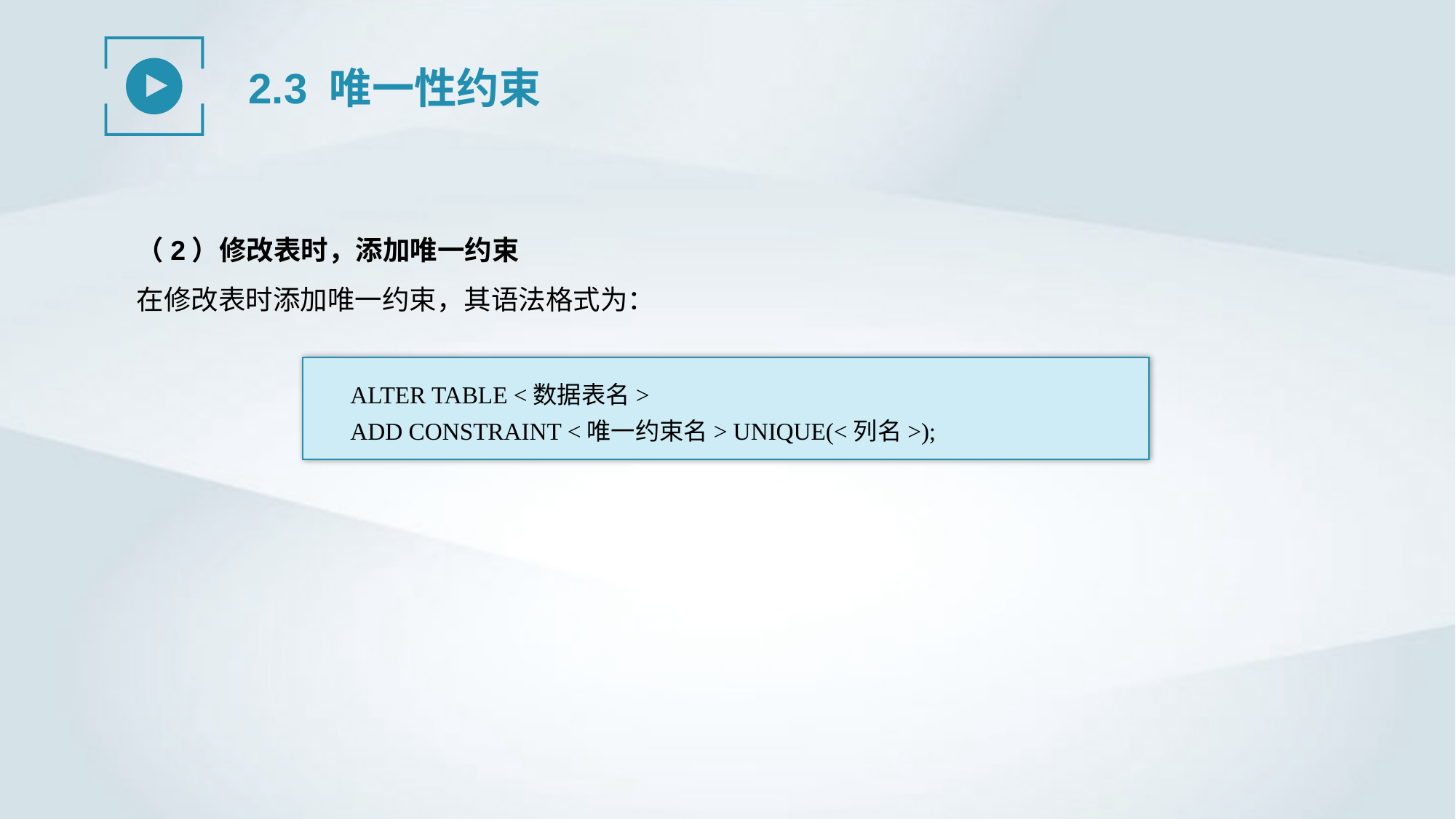

2.3 唯一性约束
（2）修改表时，添加唯一约束
在修改表时添加唯一约束，其语法格式为：
ALTER TABLE <数据表名>
ADD CONSTRAINT <唯一约束名> UNIQUE(<列名>);